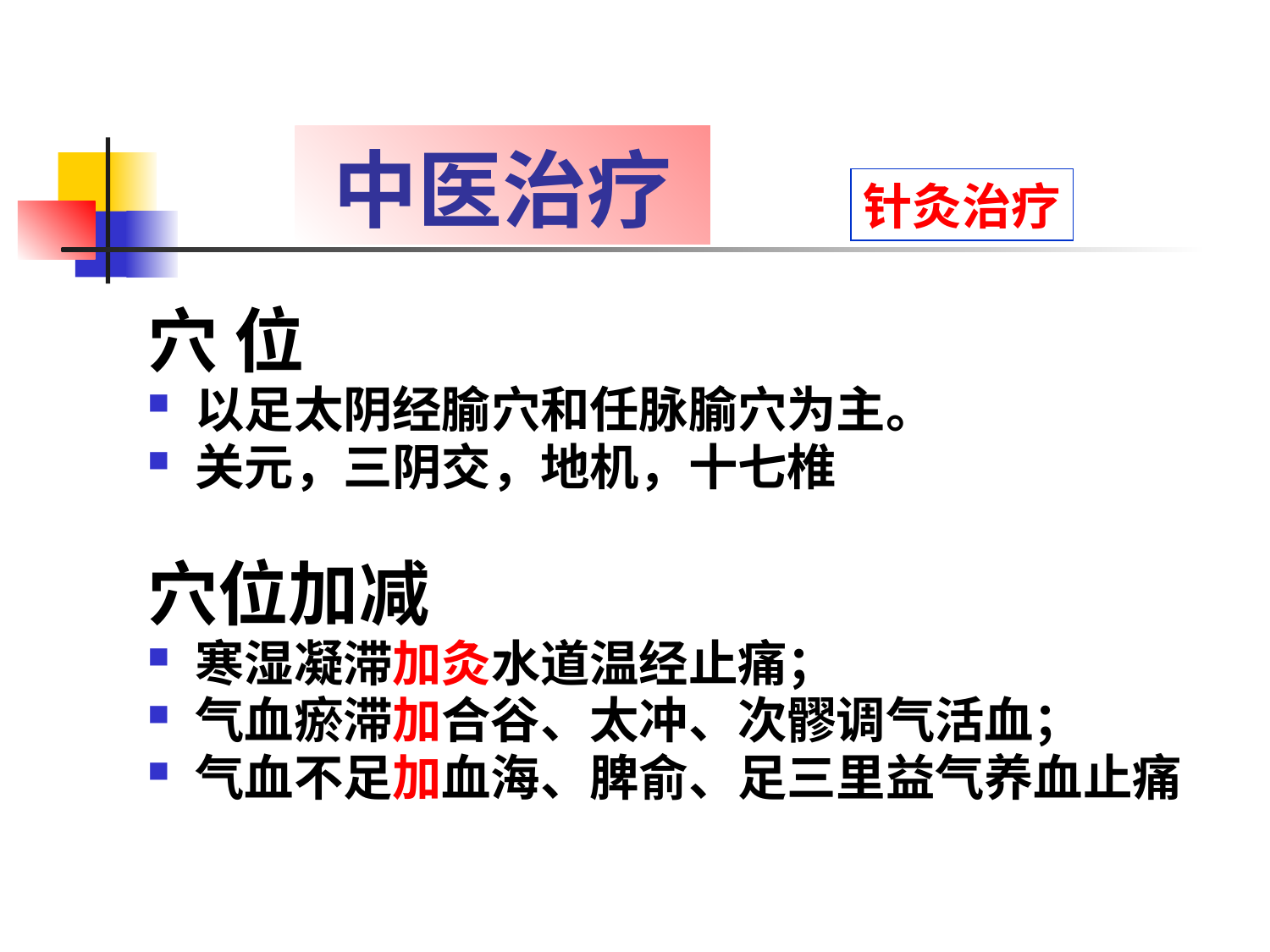

# 中医治疗
针灸治疗
穴 位
以足太阴经腧穴和任脉腧穴为主。
关元，三阴交，地机，十七椎

穴位加减
寒湿凝滞加灸水道温经止痛；
气血瘀滞加合谷、太冲、次髎调气活血；
气血不足加血海、脾俞、足三里益气养血止痛